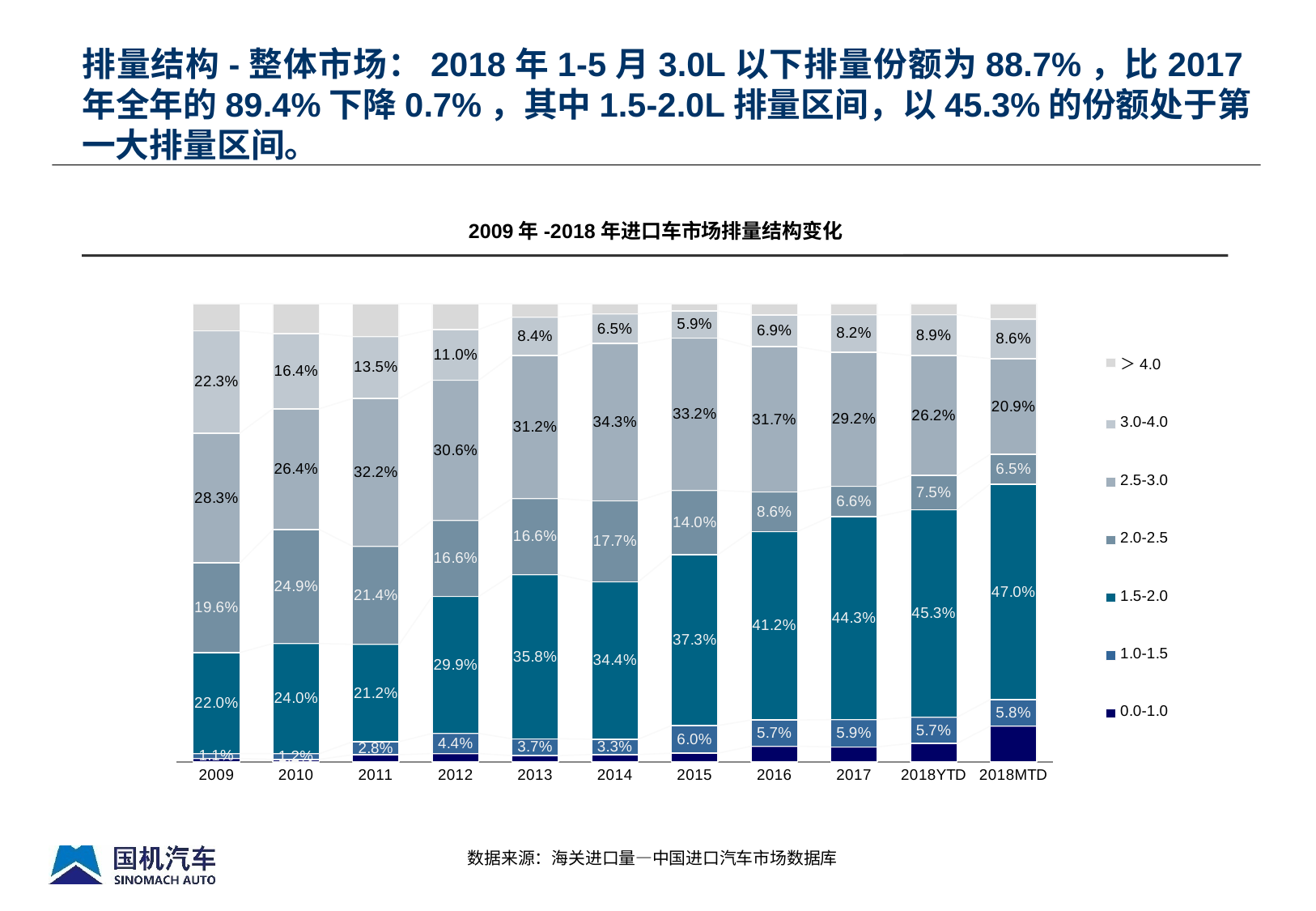

排量结构-整体市场：2018年1-5月3.0L以下排量份额为88.7%，比2017年全年的89.4%下降0.7%，其中1.5-2.0L排量区间，以45.3%的份额处于第一大排量区间。
2009年-2018年进口车市场排量结构变化

### Chart

| Category | 0.0-1.0 | 1.0-1.5 | 1.5-2.0 | 2.0-2.5 | 2.5-3.0 | 3.0-4.0 | ＞4.0 |
|---|---|---|---|---|---|---|---|
| 2009 | 0.00718460852926529 | 0.0107493905795392 | 0.220327121176378 | 0.195593824539331 | 0.283444732772405 | 0.223409609184556 | 0.0592907132185265 |
| 2010 | 0.00525720628893627 | 0.0124634952252014 | 0.240423170092799 | 0.248673378876768 | 0.263686372761084 | 0.16384484109076 | 0.0656515356644517 |
| 2011 | 0.0154123603940221 | 0.0284430824322021 | 0.212416420843174 | 0.21424476941773 | 0.322256903910015 | 0.135221031790735 | 0.0720054312121235 |
| 2012 | 0.017857946111286 | 0.044126651605269 | 0.298945487960828 | 0.165790737148622 | 0.306180283277903 | 0.110453411718698 | 0.056645482177397 |
| 2013 | 0.013383546614158 | 0.0367537919049499 | 0.358033425463341 | 0.166301658254486 | 0.311877062540202 | 0.084062993285958 | 0.0295875219369056 |
| 2014 | 0.0158067022724156 | 0.0334452605560264 | 0.3435436744711 | 0.176962916342899 | 0.342923445295717 | 0.0647401120209837 | 0.0225778890408599 |
| 2015 | 0.018603619571895 | 0.0604369396038925 | 0.372786023574917 | 0.140461178968546 | 0.332460703832457 | 0.0591590833585441 | 0.0160924510897506 |
| 2016 | 0.0339185263740316 | 0.0572686124431329 | 0.411502520595106 | 0.0863601607647855 | 0.316623824234601 | 0.0693682374277636 | 0.0249581181605803 |
| 2017 | 0.0325041950449117 | 0.0593483696903892 | 0.443221300957457 | 0.0663376435363407 | 0.292392985226863 | 0.0819983219820355 | 0.0241971835620044 |
| 2018YTD | 0.0400776775511421 | 0.0572001731256741 | 0.452824398811937 | 0.0747600629298088 | 0.261799911605145 | 0.0891505620859356 | 0.0241872138903583 |
| 2018MTD | 0.0778166341357626 | 0.0578643461288224 | 0.470451095207113 | 0.064695836044242 | 0.208983951420516 | 0.0859493602255476 | 0.0342387768379961 |
数据来源：海关进口量—中国进口汽车市场数据库